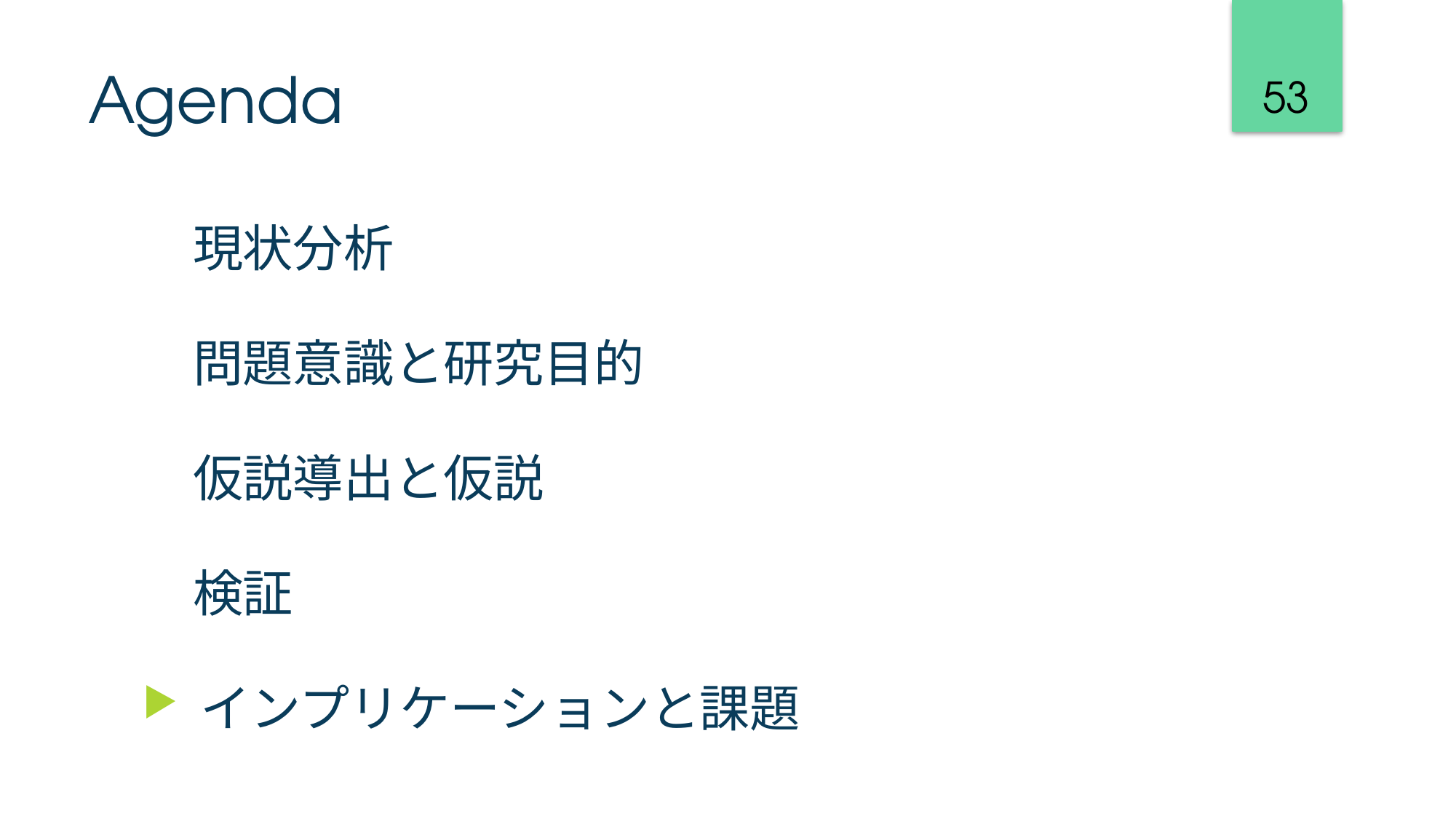

53
# Agenda
　現状分析
　問題意識と研究目的
　仮説導出と仮説
　検証
 インプリケーションと課題